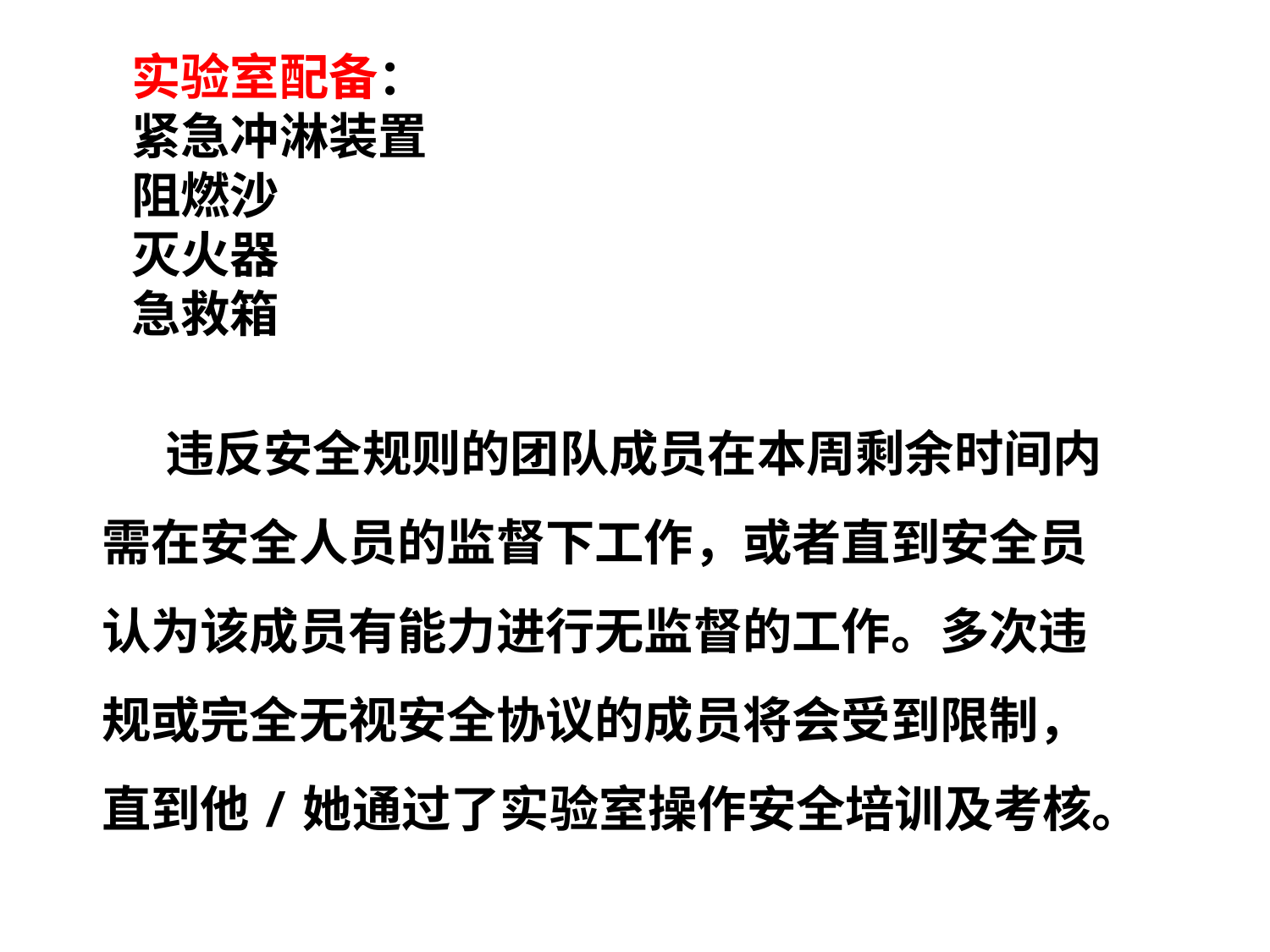

实验室配备：
紧急冲淋装置
阻燃沙
灭火器
急救箱
违反安全规则的团队成员在本周剩余时间内需在安全人员的监督下工作，或者直到安全员认为该成员有能力进行无监督的工作。多次违规或完全无视安全协议的成员将会受到限制，直到他/她通过了实验室操作安全培训及考核。